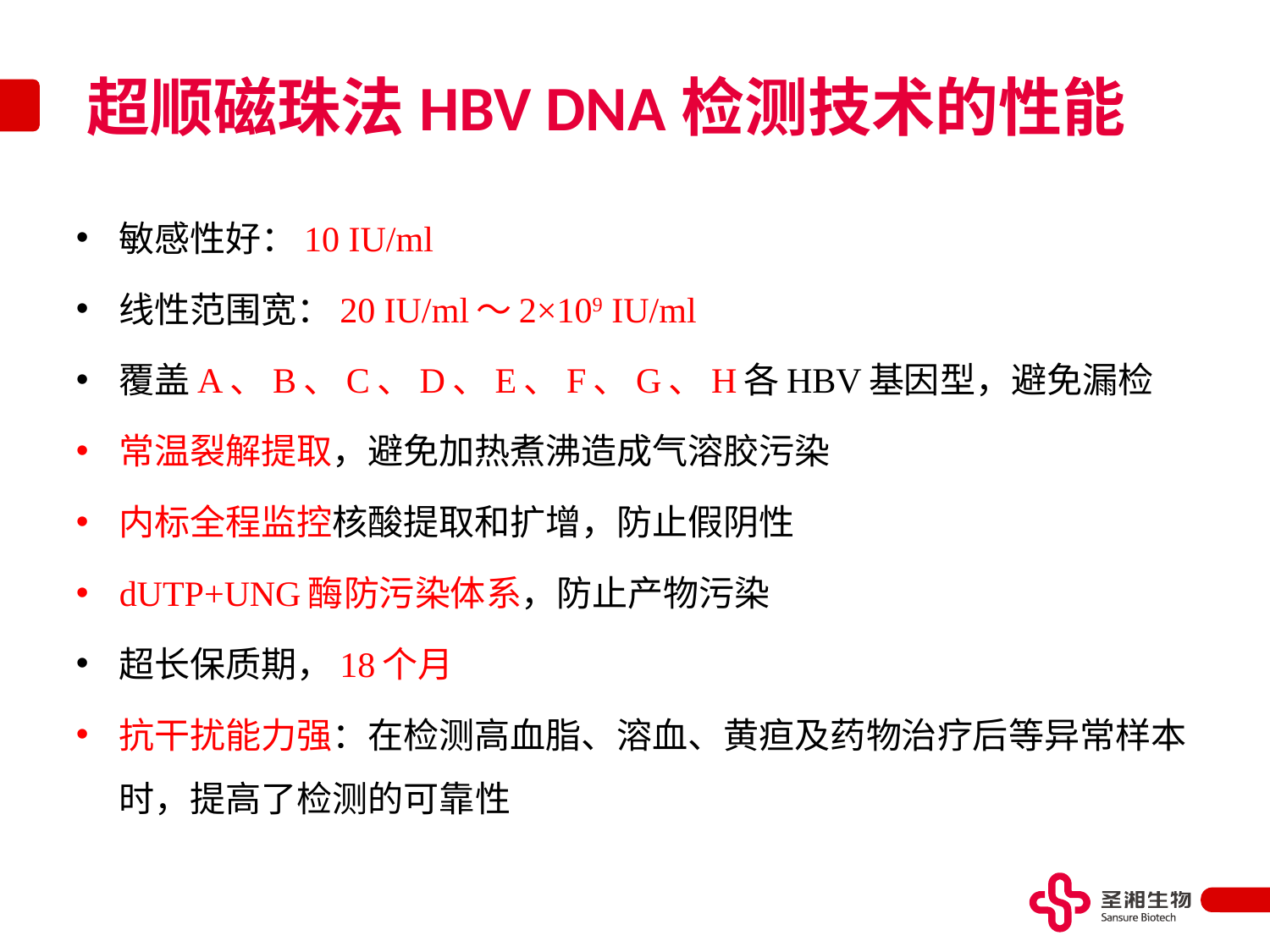

# 超顺磁珠法HBV DNA检测技术的性能
敏感性好：10 IU/ml
线性范围宽：20 IU/ml～2×109 IU/ml
覆盖A、B、C、D、E、F、G、H各HBV基因型，避免漏检
常温裂解提取，避免加热煮沸造成气溶胶污染
内标全程监控核酸提取和扩增，防止假阴性
dUTP+UNG酶防污染体系，防止产物污染
超长保质期，18个月
抗干扰能力强：在检测高血脂、溶血、黄疸及药物治疗后等异常样本时，提高了检测的可靠性